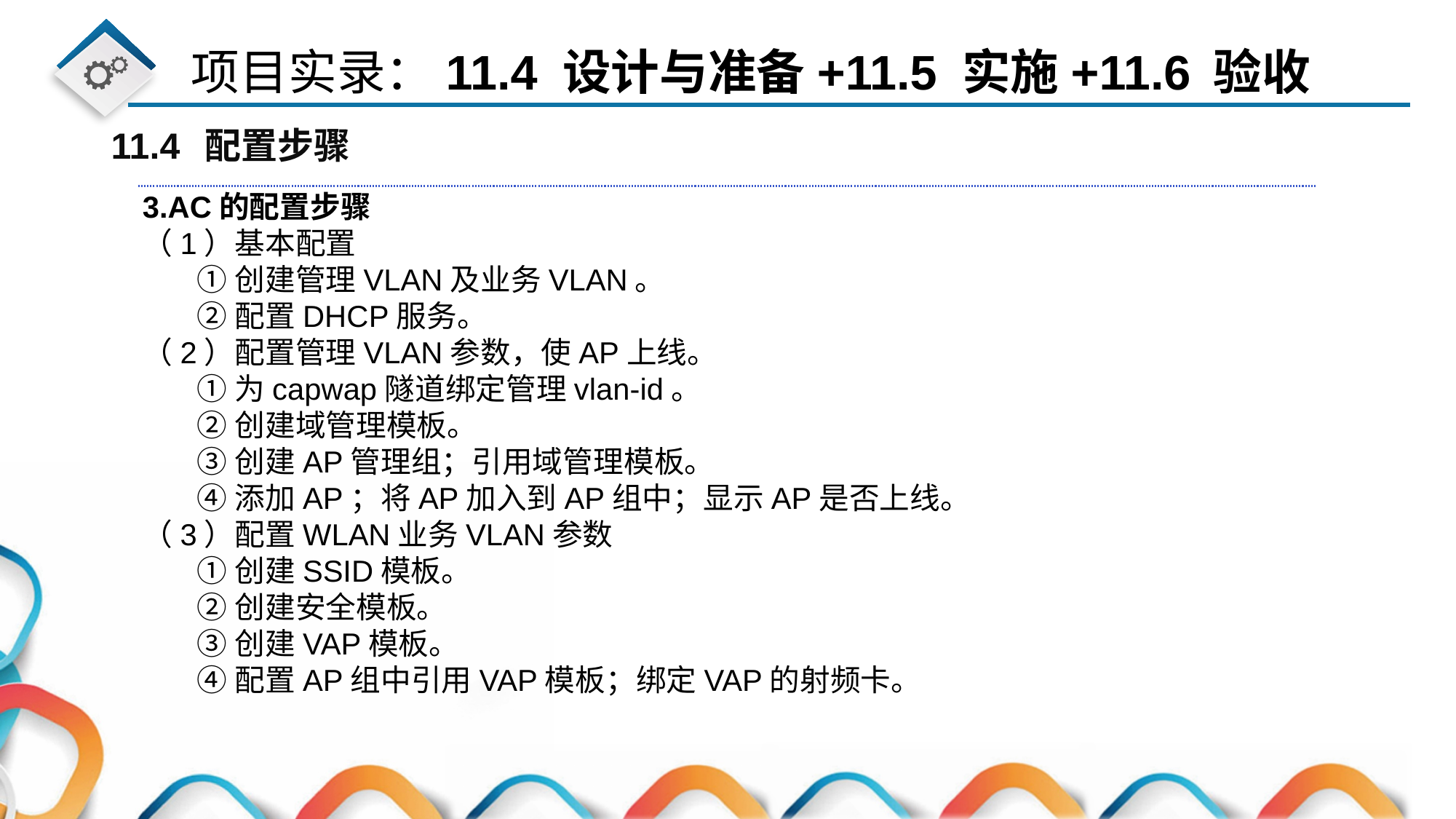

11.4  配置步骤
3.AC的配置步骤
（1）基本配置
①创建管理VLAN及业务VLAN。
②配置DHCP服务。
（2）配置管理VLAN参数，使AP上线。
①为capwap隧道绑定管理vlan-id。
②创建域管理模板。
③创建AP管理组；引用域管理模板。
④添加AP；将AP加入到AP组中；显示AP是否上线。
（3）配置WLAN业务VLAN参数
①创建SSID模板。
②创建安全模板。
③创建VAP模板。
④配置AP组中引用VAP模板；绑定VAP的射频卡。